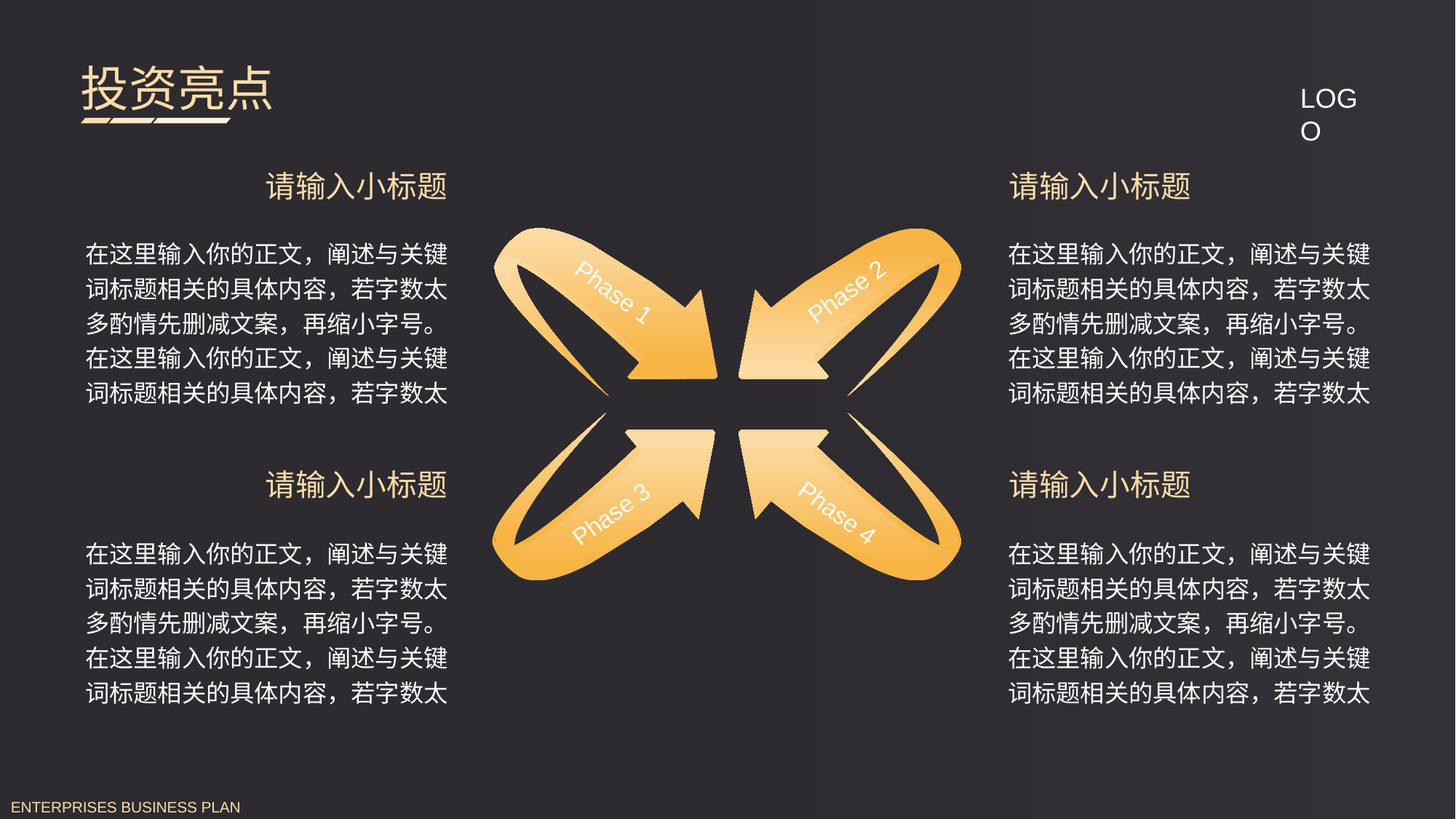

投资亮点
LOGO

请输入小标题
在这里输入你的正文，阐述与关键词标题相关的具体内容，若字数太多酌情先删减文案，再缩小字号。在这里输入你的正文，阐述与关键词标题相关的具体内容，若字数太
请输入小标题
在这里输入你的正文，阐述与关键词标题相关的具体内容，若字数太多酌情先删减文案，再缩小字号。在这里输入你的正文，阐述与关键词标题相关的具体内容，若字数太

Phase 1

Phase 2

Phase 3

Phase 4
请输入小标题
在这里输入你的正文，阐述与关键词标题相关的具体内容，若字数太多酌情先删减文案，再缩小字号。在这里输入你的正文，阐述与关键词标题相关的具体内容，若字数太
请输入小标题
在这里输入你的正文，阐述与关键词标题相关的具体内容，若字数太多酌情先删减文案，再缩小字号。在这里输入你的正文，阐述与关键词标题相关的具体内容，若字数太
ENTERPRISES BUSINESS PLAN